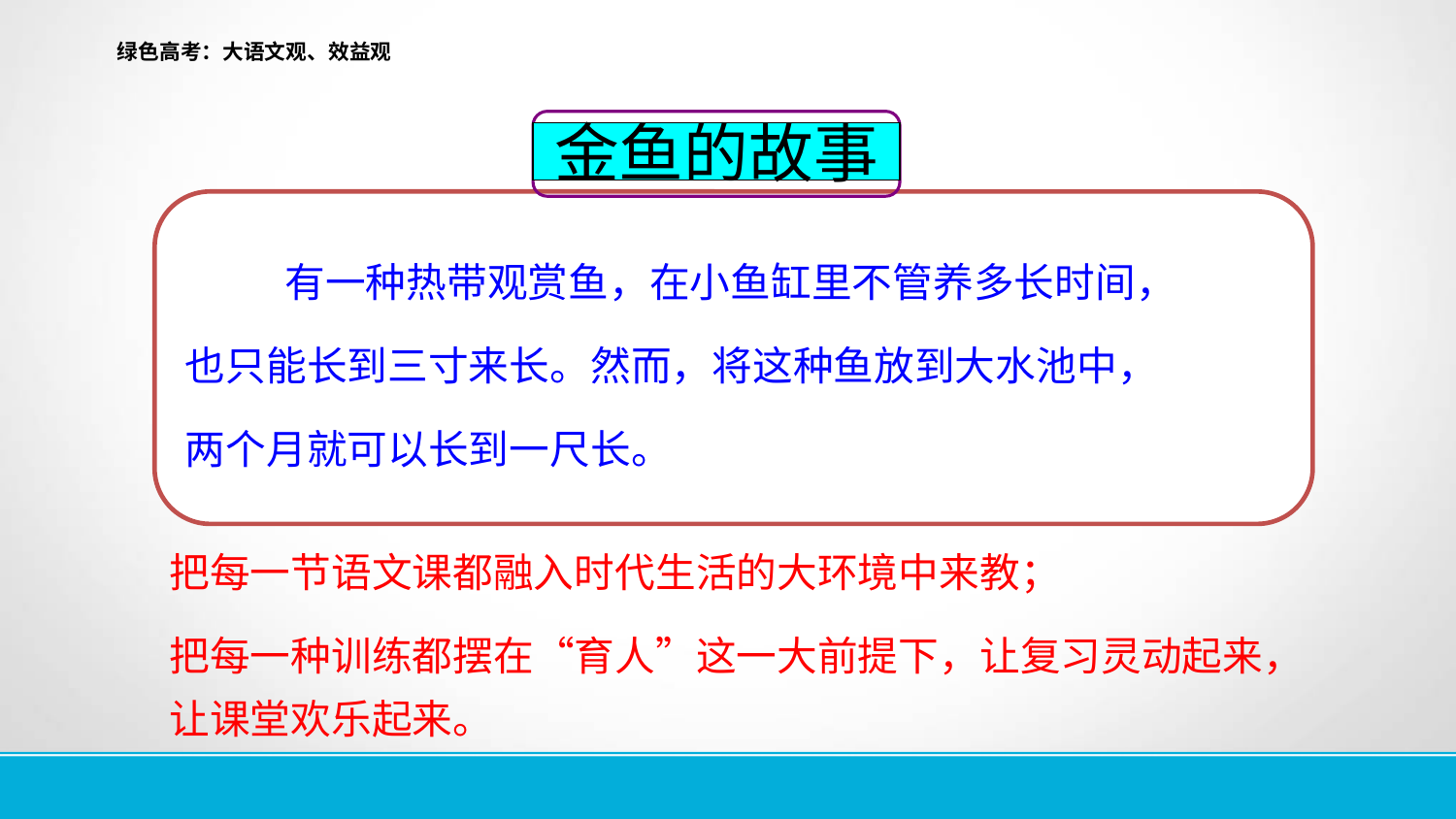

# 绿色高考：大语文观、效益观

          有一种热带观赏鱼，在小鱼缸里不管养多长时间，
也只能长到三寸来长。然而，将这种鱼放到大水池中，
两个月就可以长到一尺长。
金鱼的故事
把每一节语文课都融入时代生活的大环境中来教；
把每一种训练都摆在“育人”这一大前提下，让复习灵动起来，让课堂欢乐起来。